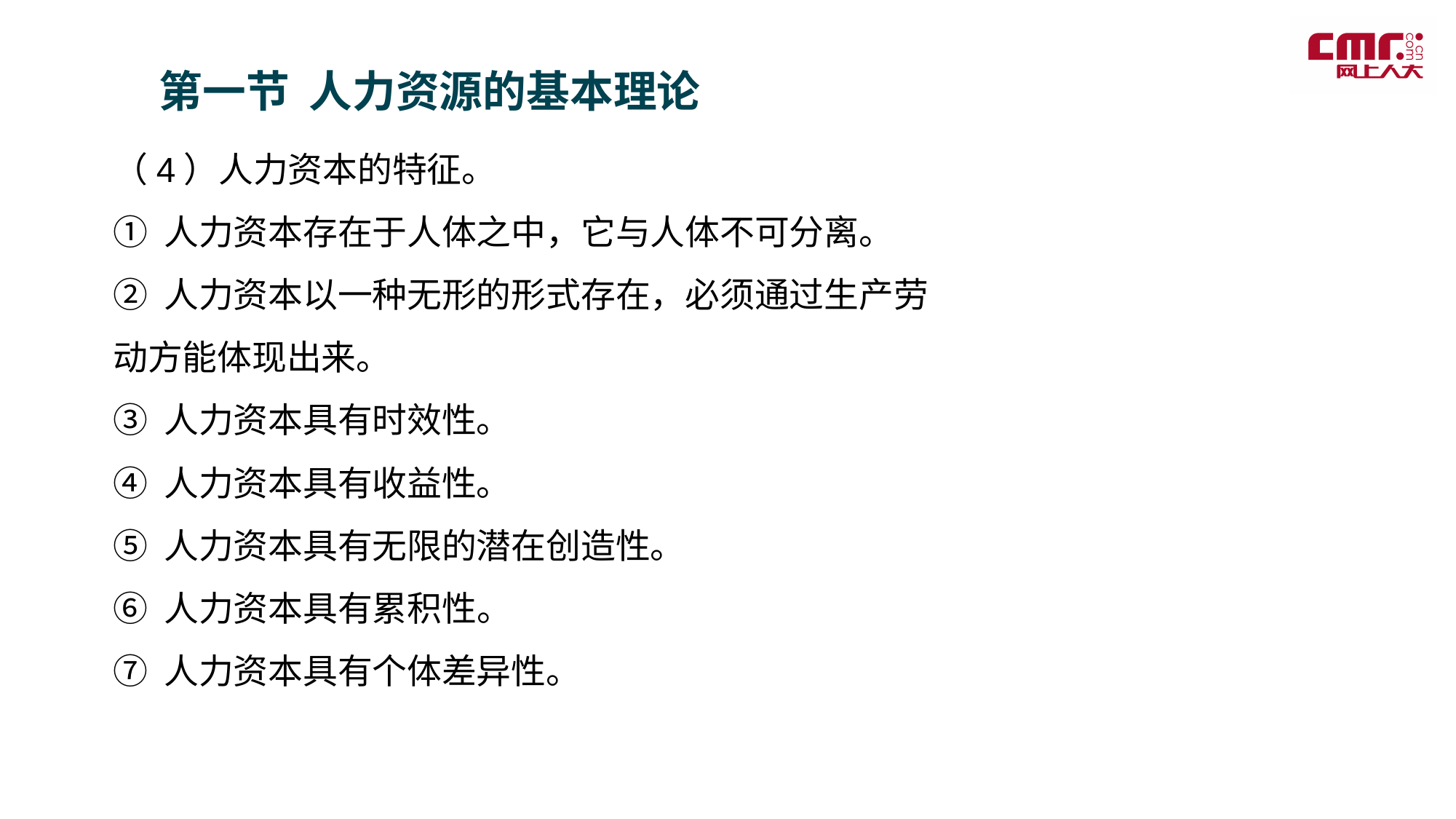

第一节  人力资源的基本理论
（4）人力资本的特征。
① 人力资本存在于人体之中，它与人体不可分离。
② 人力资本以一种无形的形式存在，必须通过生产劳动方能体现出来。
③ 人力资本具有时效性。
④ 人力资本具有收益性。
⑤ 人力资本具有无限的潜在创造性。
⑥ 人力资本具有累积性。
⑦ 人力资本具有个体差异性。